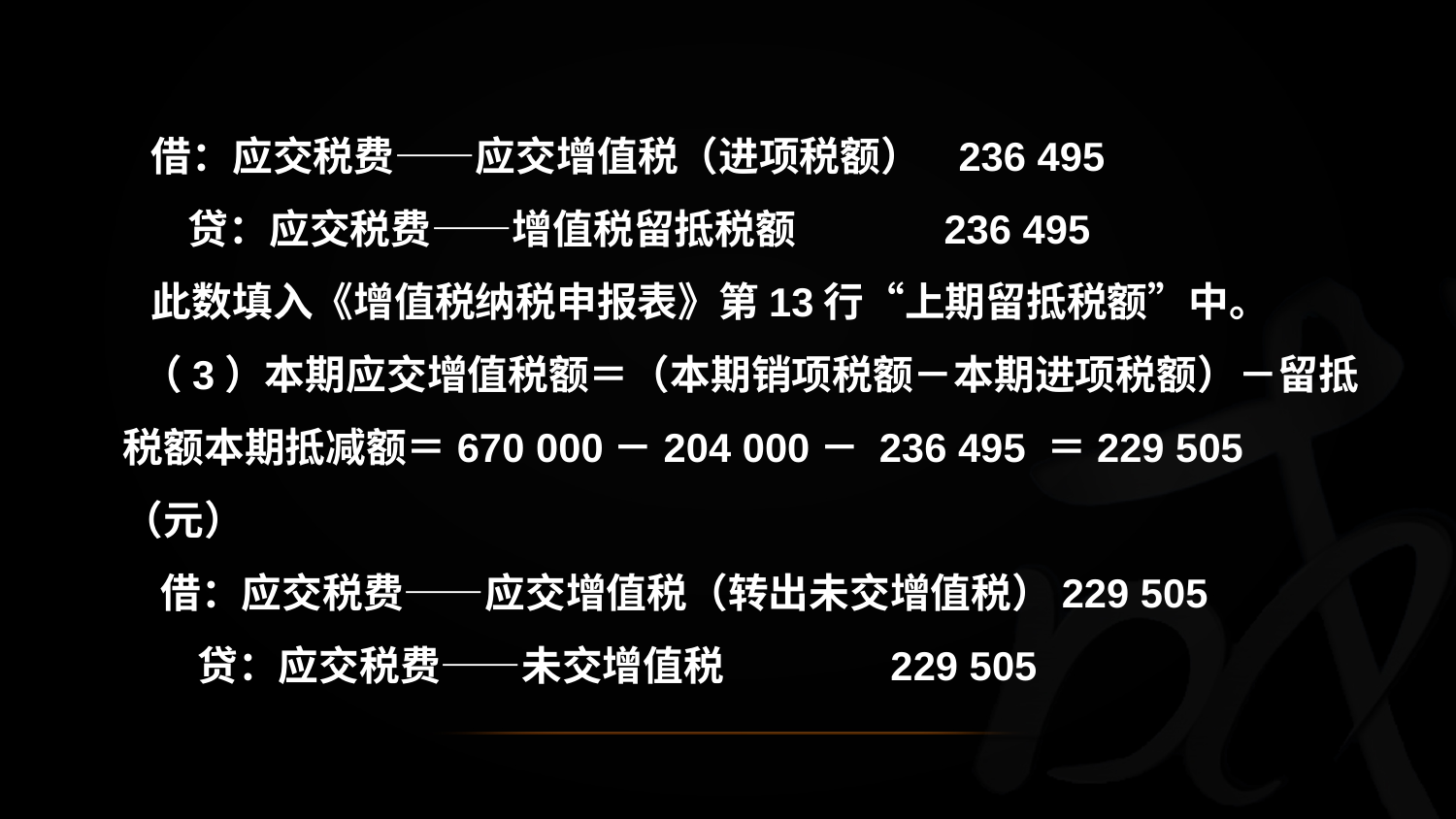

借：应交税费——应交增值税（进项税额）   236 495
      贷：应交税费——增值税留抵税额               236 495
  此数填入《增值税纳税申报表》第13行“上期留抵税额”中。
 （3）本期应交增值税额＝（本期销项税额－本期进项税额）－留抵税额本期抵减额＝670 000－204 000－ 236 495 ＝229 505（元）
   借：应交税费——应交增值税（转出未交增值税）229 505
       贷：应交税费——未交增值税                 229 505